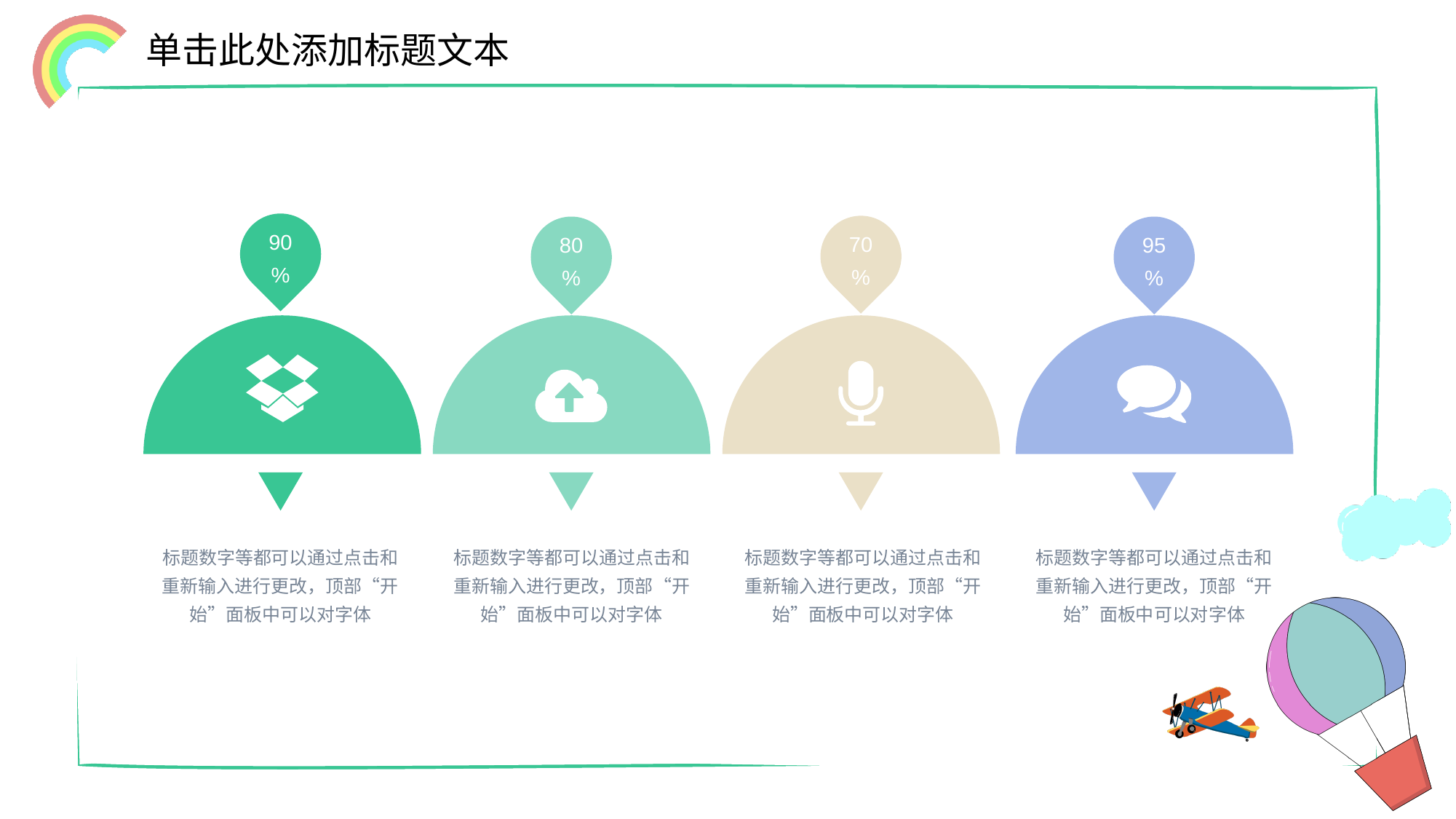

单击此处添加标题文本

90%

70%

80%

95%

标题数字等都可以通过点击和重新输入进行更改，顶部“开始”面板中可以对字体
标题数字等都可以通过点击和重新输入进行更改，顶部“开始”面板中可以对字体
标题数字等都可以通过点击和重新输入进行更改，顶部“开始”面板中可以对字体
标题数字等都可以通过点击和重新输入进行更改，顶部“开始”面板中可以对字体